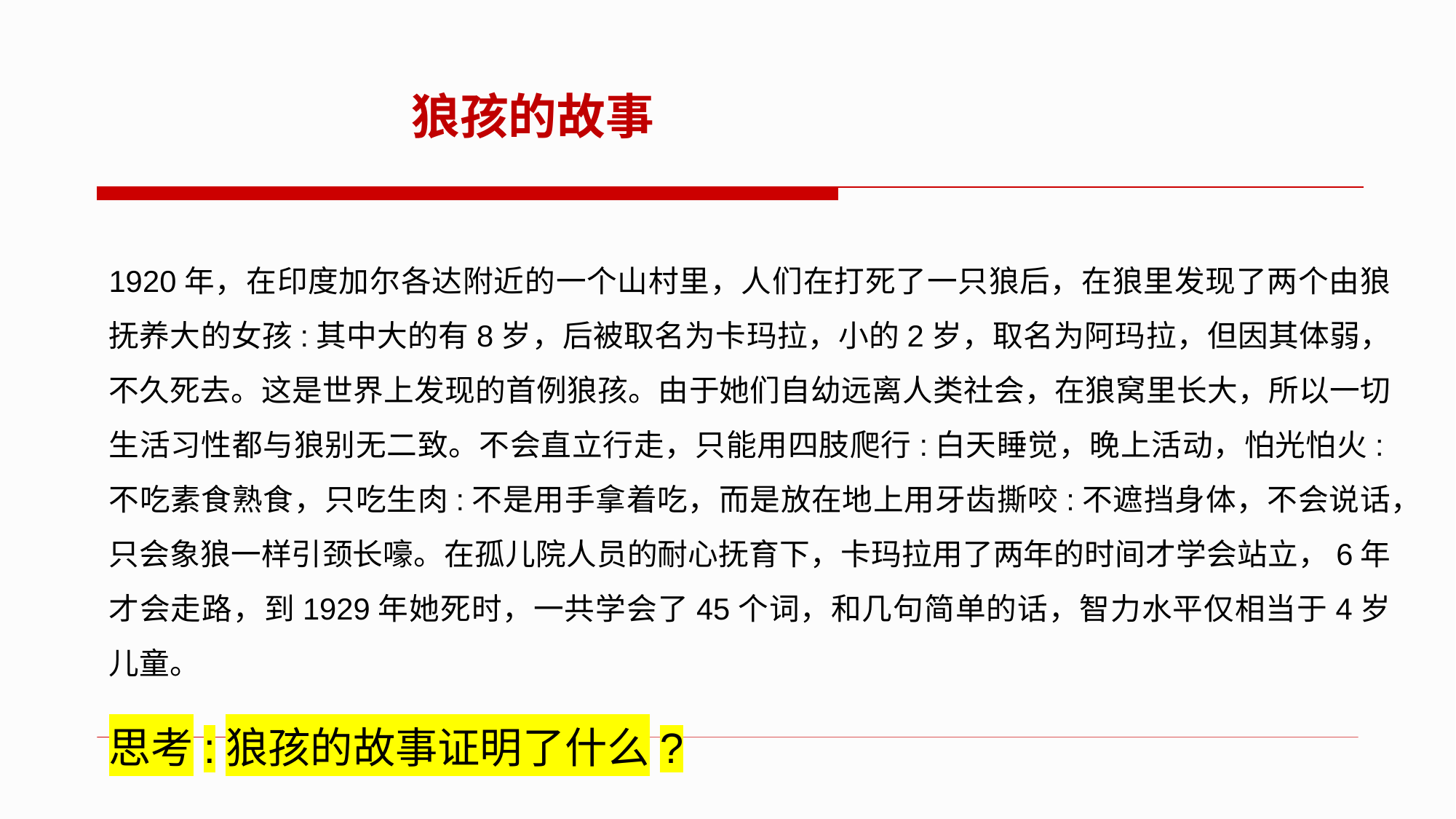

狼孩的故事
1920年，在印度加尔各达附近的一个山村里，人们在打死了一只狼后，在狼里发现了两个由狼抚养大的女孩:其中大的有8岁，后被取名为卡玛拉，小的2岁，取名为阿玛拉，但因其体弱，不久死去。这是世界上发现的首例狼孩。由于她们自幼远离人类社会，在狼窝里长大，所以一切生活习性都与狼别无二致。不会直立行走，只能用四肢爬行:白天睡觉，晚上活动，怕光怕火:不吃素食熟食，只吃生肉:不是用手拿着吃，而是放在地上用牙齿撕咬:不遮挡身体，不会说话，只会象狼一样引颈长嚎。在孤儿院人员的耐心抚育下，卡玛拉用了两年的时间才学会站立，6年才会走路，到1929年她死时，一共学会了45个词，和几句简单的话，智力水平仅相当于4岁儿童。
思考:狼孩的故事证明了什么?